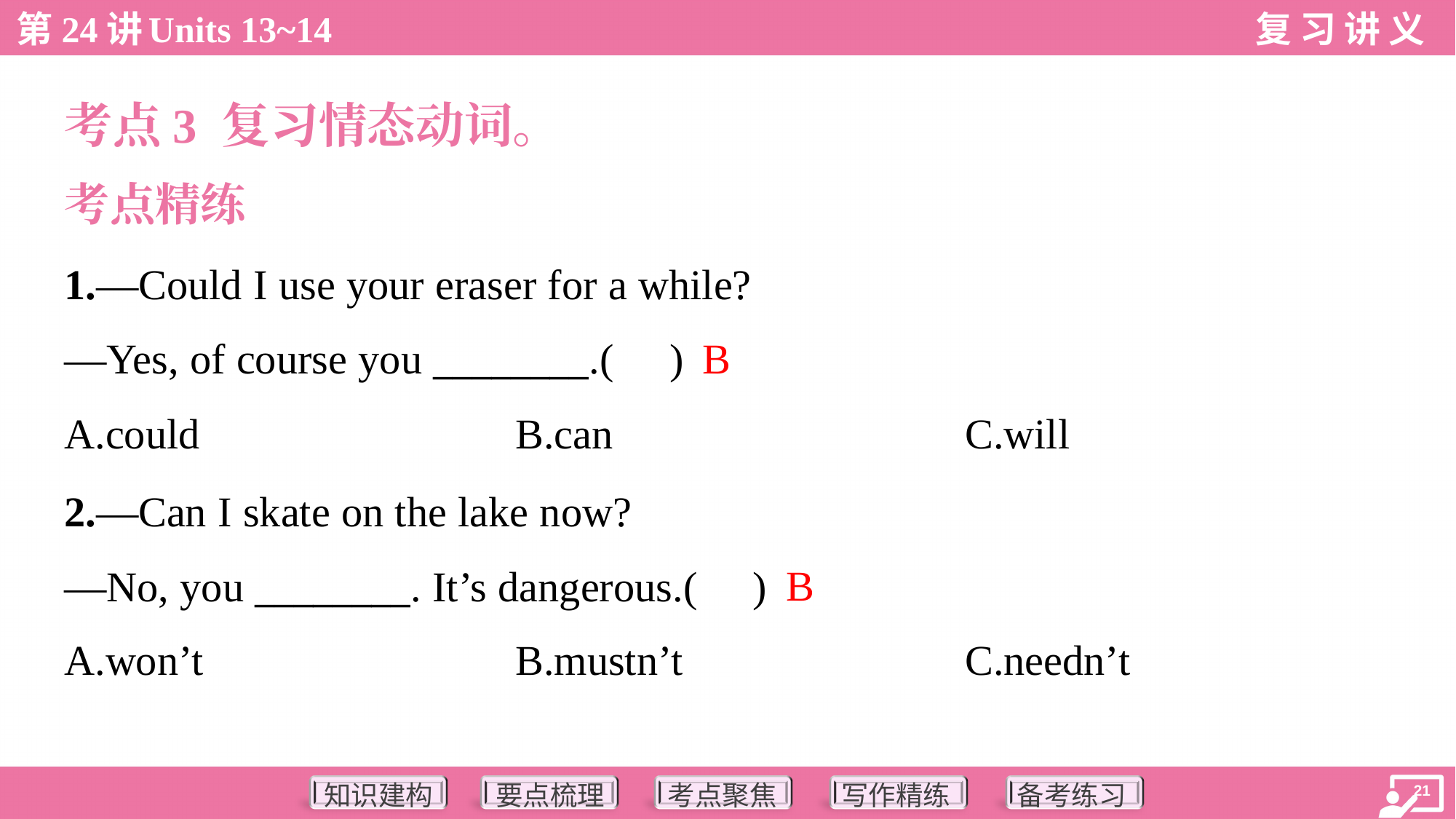

考点3 复习情态动词。
考点精练
1.—Could I use your eraser for a while?
—Yes, of course you ________.(     )
B
A.could	B.can	C.will
2.—Can I skate on the lake now?
—No, you ________. It’s dangerous.(     )
B
A.won’t	B.mustn’t	C.needn’t